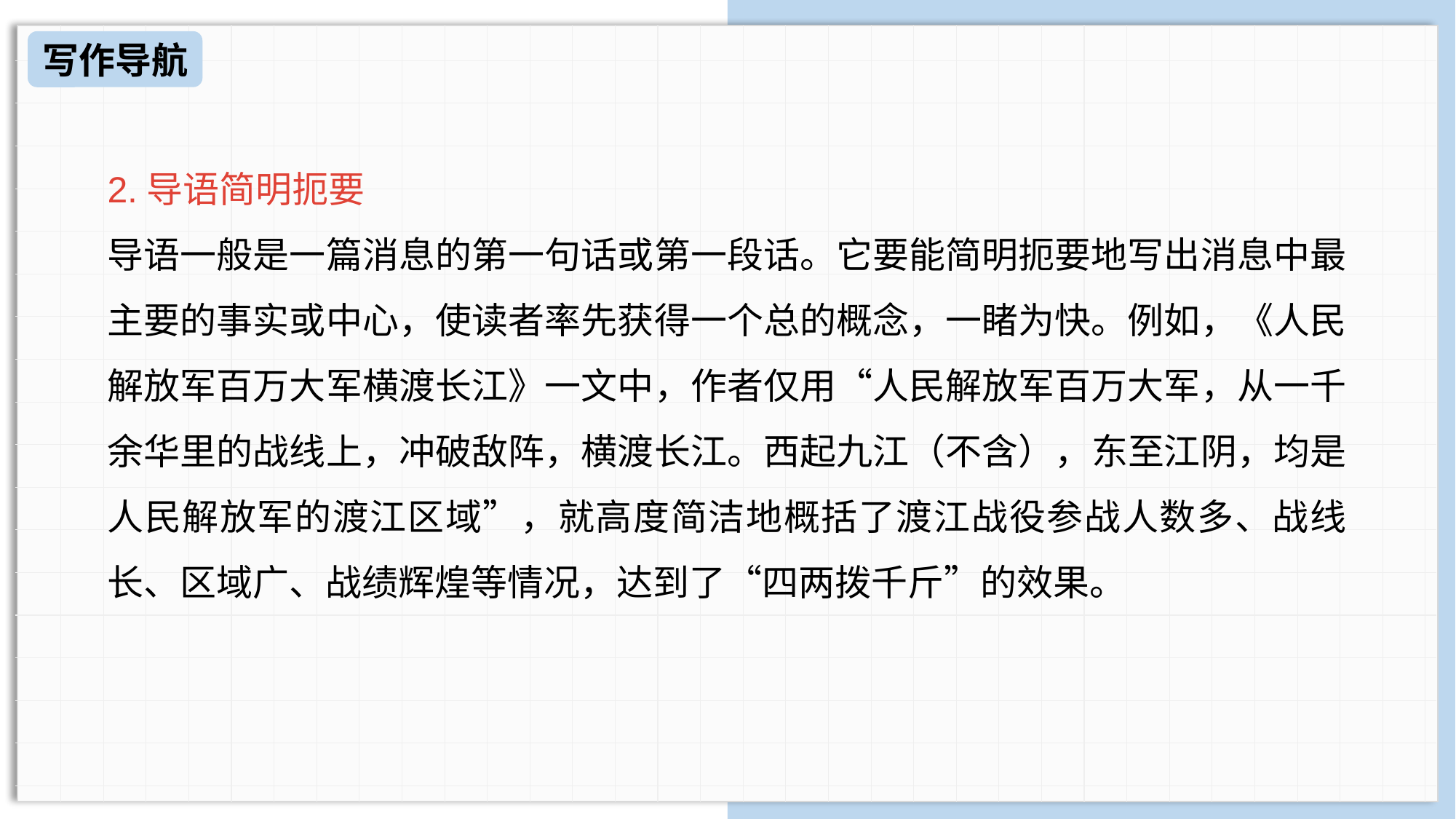

写作导航
2.导语简明扼要
导语一般是一篇消息的第一句话或第一段话。它要能简明扼要地写出消息中最主要的事实或中心，使读者率先获得一个总的概念，一睹为快。例如，《人民解放军百万大军横渡长江》一文中，作者仅用“人民解放军百万大军，从一千余华里的战线上，冲破敌阵，横渡长江。西起九江（不含），东至江阴，均是人民解放军的渡江区域”，就高度简洁地概括了渡江战役参战人数多、战线长、区域广、战绩辉煌等情况，达到了“四两拨千斤”的效果。